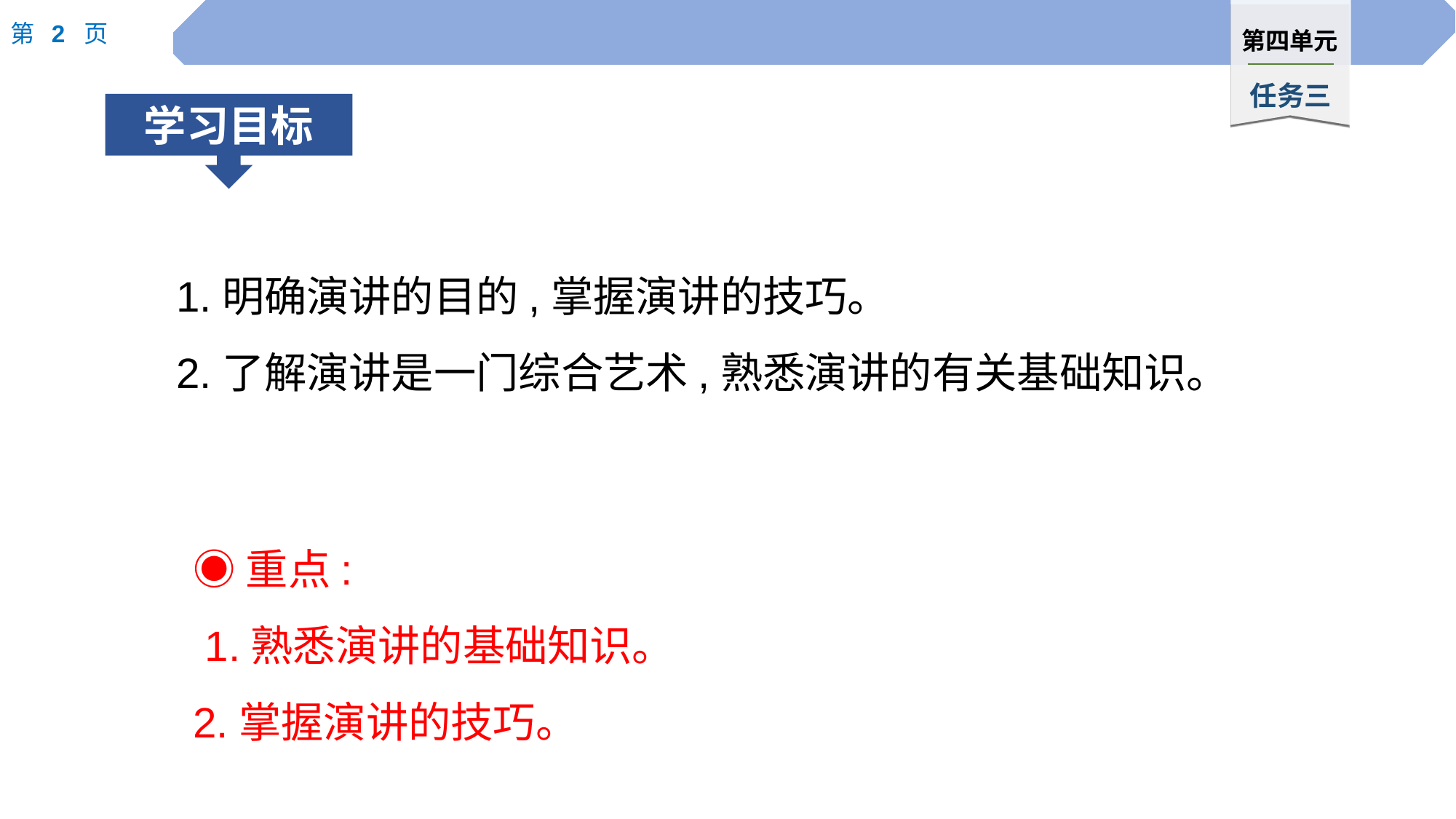

1.明确演讲的目的,掌握演讲的技巧。
2.了解演讲是一门综合艺术,熟悉演讲的有关基础知识。
◉重点:
 1.熟悉演讲的基础知识。
2.掌握演讲的技巧。